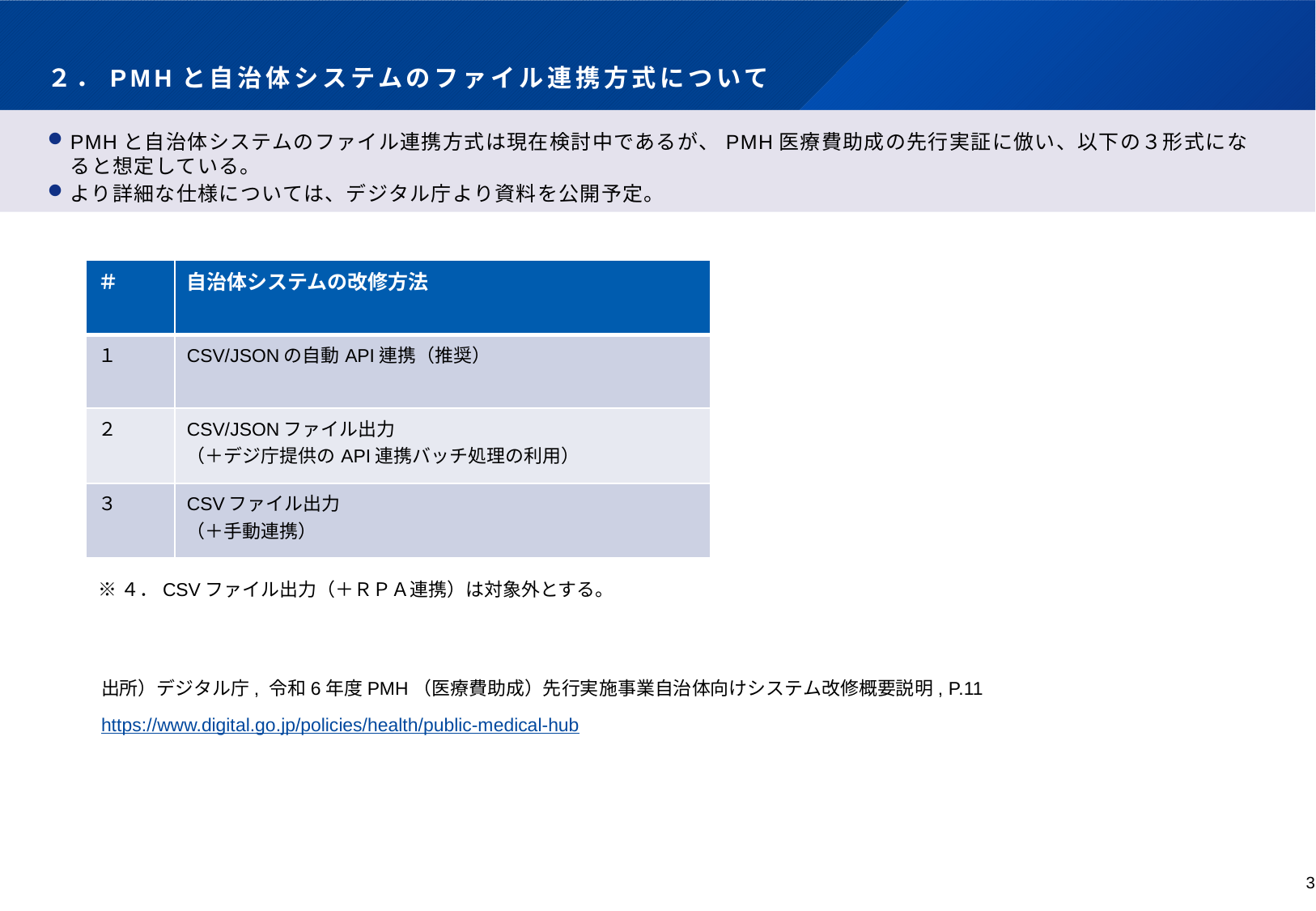

# ２．PMHと自治体システムのファイル連携方式について
PMHと自治体システムのファイル連携方式は現在検討中であるが、PMH医療費助成の先行実証に倣い、以下の３形式になると想定している。
より詳細な仕様については、デジタル庁より資料を公開予定。
| ＃ | 自治体システムの改修方法 |
| --- | --- |
| １ | CSV/JSONの自動API連携（推奨） |
| ２ | CSV/JSONファイル出力 （＋デジ庁提供のAPI連携バッチ処理の利用） |
| ３ | CSVファイル出力 （＋手動連携） |
※４．CSVファイル出力（＋ＲＰＡ連携）は対象外とする。
出所）デジタル庁, 令和6年度PMH（医療費助成）先行実施事業自治体向けシステム改修概要説明, P.11
https://www.digital.go.jp/policies/health/public-medical-hub
3